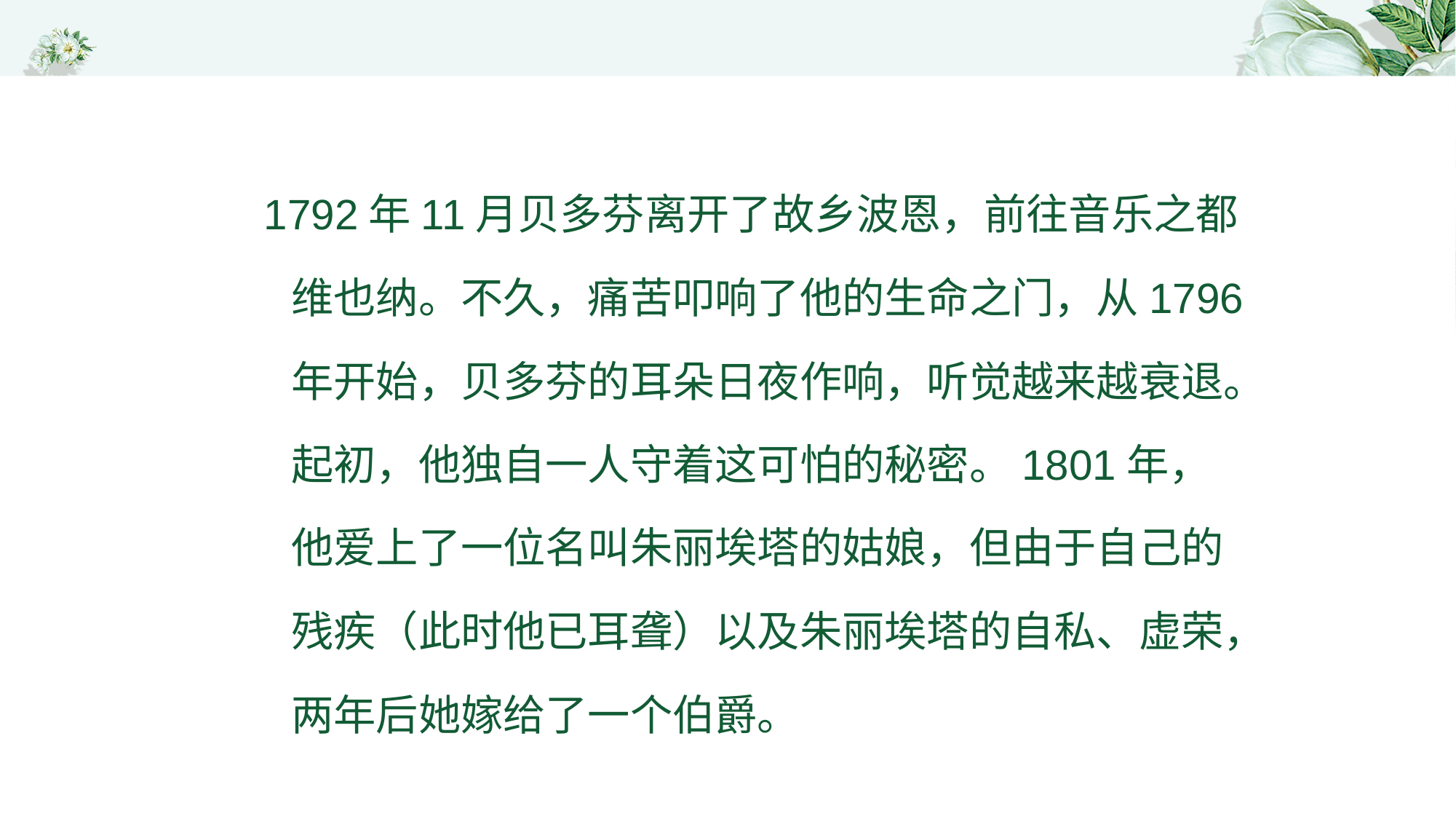

1792年11月贝多芬离开了故乡波恩，前往音乐之都维也纳。不久，痛苦叩响了他的生命之门，从1796年开始，贝多芬的耳朵日夜作响，听觉越来越衰退。起初，他独自一人守着这可怕的秘密。1801年，他爱上了一位名叫朱丽埃塔的姑娘，但由于自己的残疾（此时他已耳聋）以及朱丽埃塔的自私、虚荣，两年后她嫁给了一个伯爵。